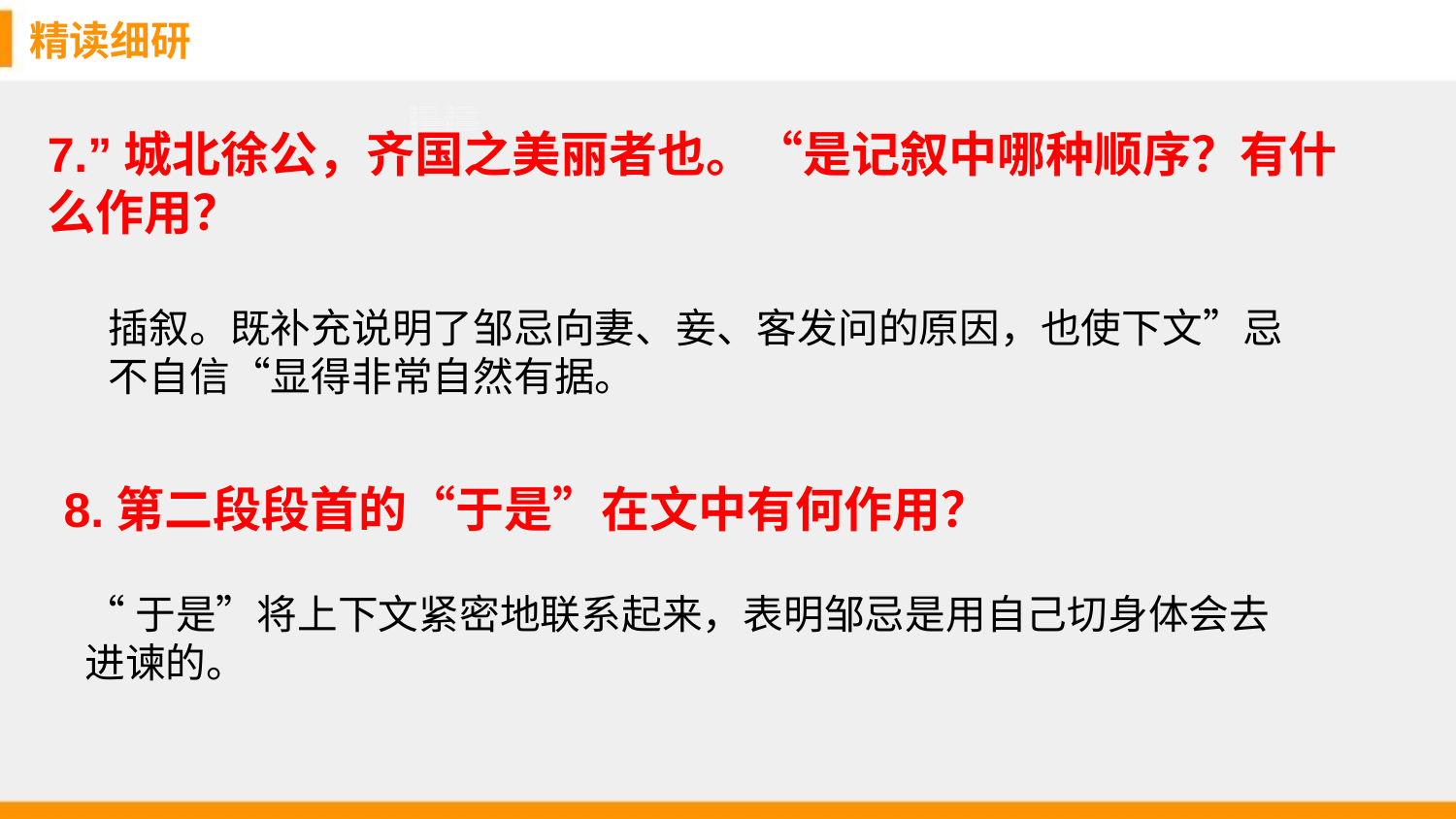

# 精读细研
7.”城北徐公，齐国之美丽者也。“是记叙中哪种顺序？有什么作用？
插叙。既补充说明了邹忌向妻、妾、客发问的原因，也使下文”忌不自信“显得非常自然有据。
8.第二段段首的“于是”在文中有何作用？
“于是”将上下文紧密地联系起来，表明邹忌是用自己切身体会去进谏的。